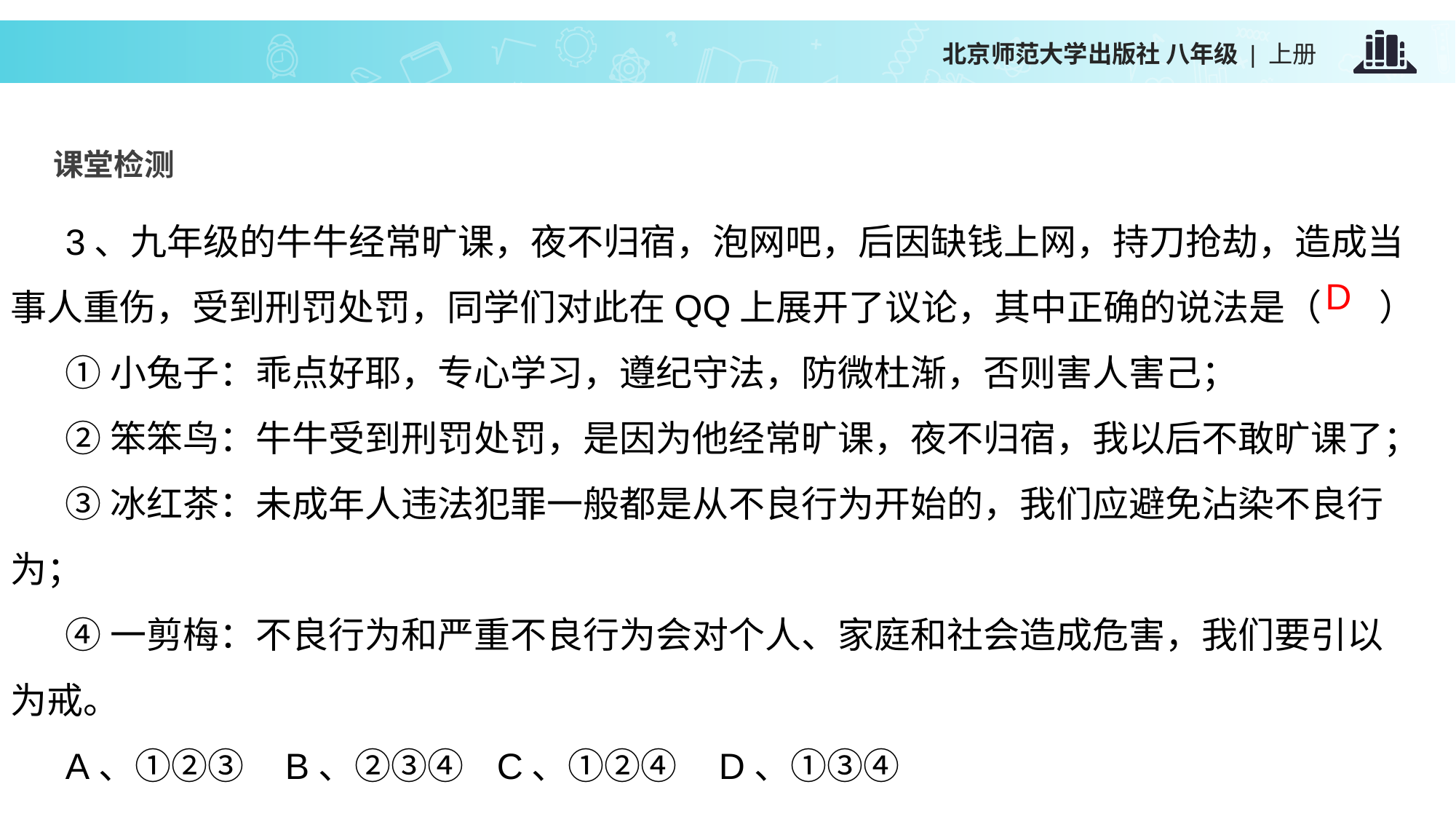

课堂检测
3、九年级的牛牛经常旷课，夜不归宿，泡网吧，后因缺钱上网，持刀抢劫，造成当事人重伤，受到刑罚处罚，同学们对此在QQ上展开了议论，其中正确的说法是（       ）
①小兔子：乖点好耶，专心学习，遵纪守法，防微杜渐，否则害人害己；
②笨笨鸟：牛牛受到刑罚处罚，是因为他经常旷课，夜不归宿，我以后不敢旷课了；
③冰红茶：未成年人违法犯罪一般都是从不良行为开始的，我们应避免沾染不良行为；
④一剪梅：不良行为和严重不良行为会对个人、家庭和社会造成危害，我们要引以为戒。
A、①②③    B、②③④   C、①②④    D、①③④
D